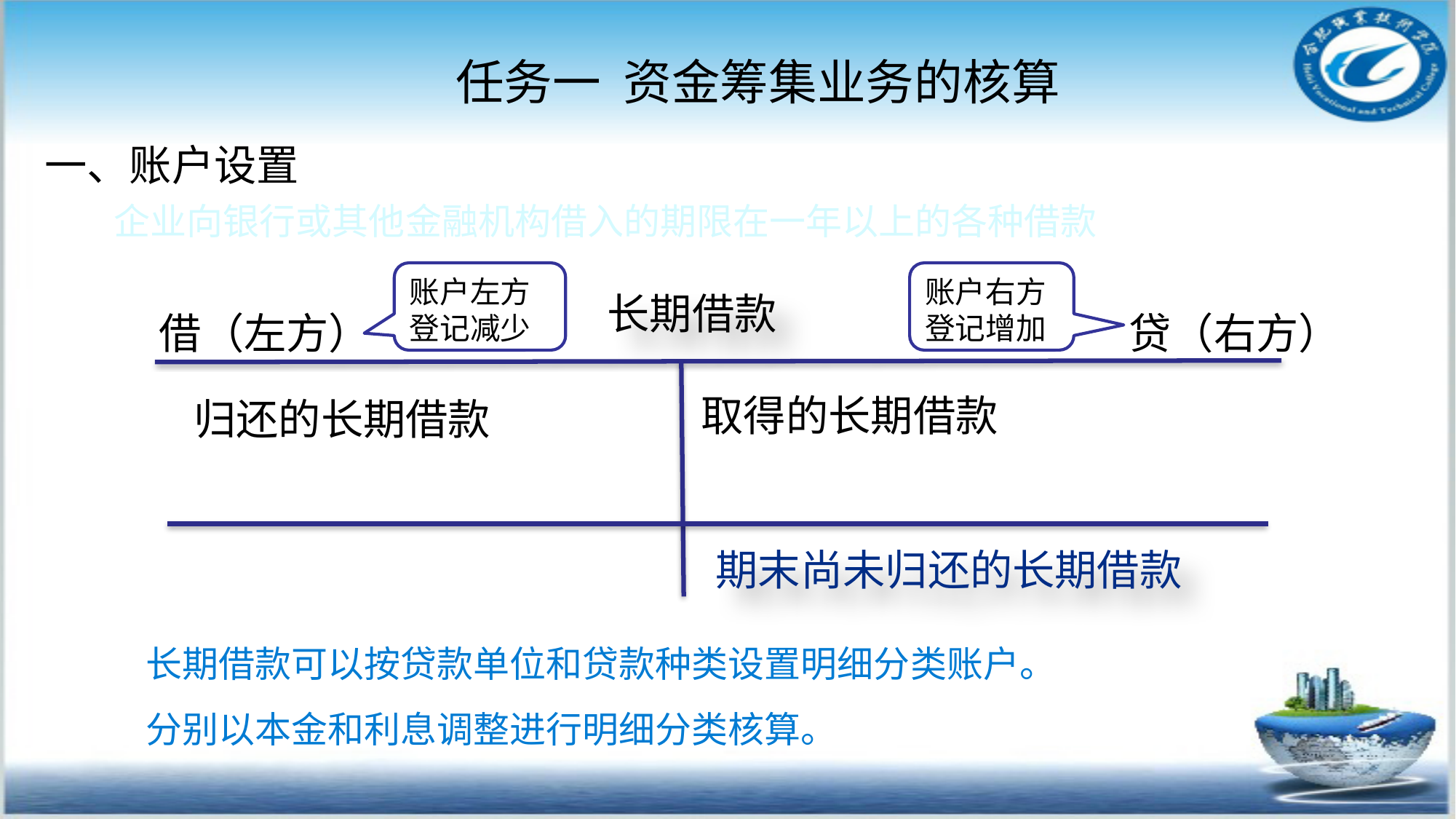

任务一  资金筹集业务的核算
#
一、账户设置
   企业向银行或其他金融机构借入的期限在一年以上的各种借款
账户左方登记减少
账户右方登记增加
长期借款
借（左方）
贷（右方）
取得的长期借款
归还的长期借款
期末尚未归还的长期借款
长期借款可以按贷款单位和贷款种类设置明细分类账户。
分别以本金和利息调整进行明细分类核算。